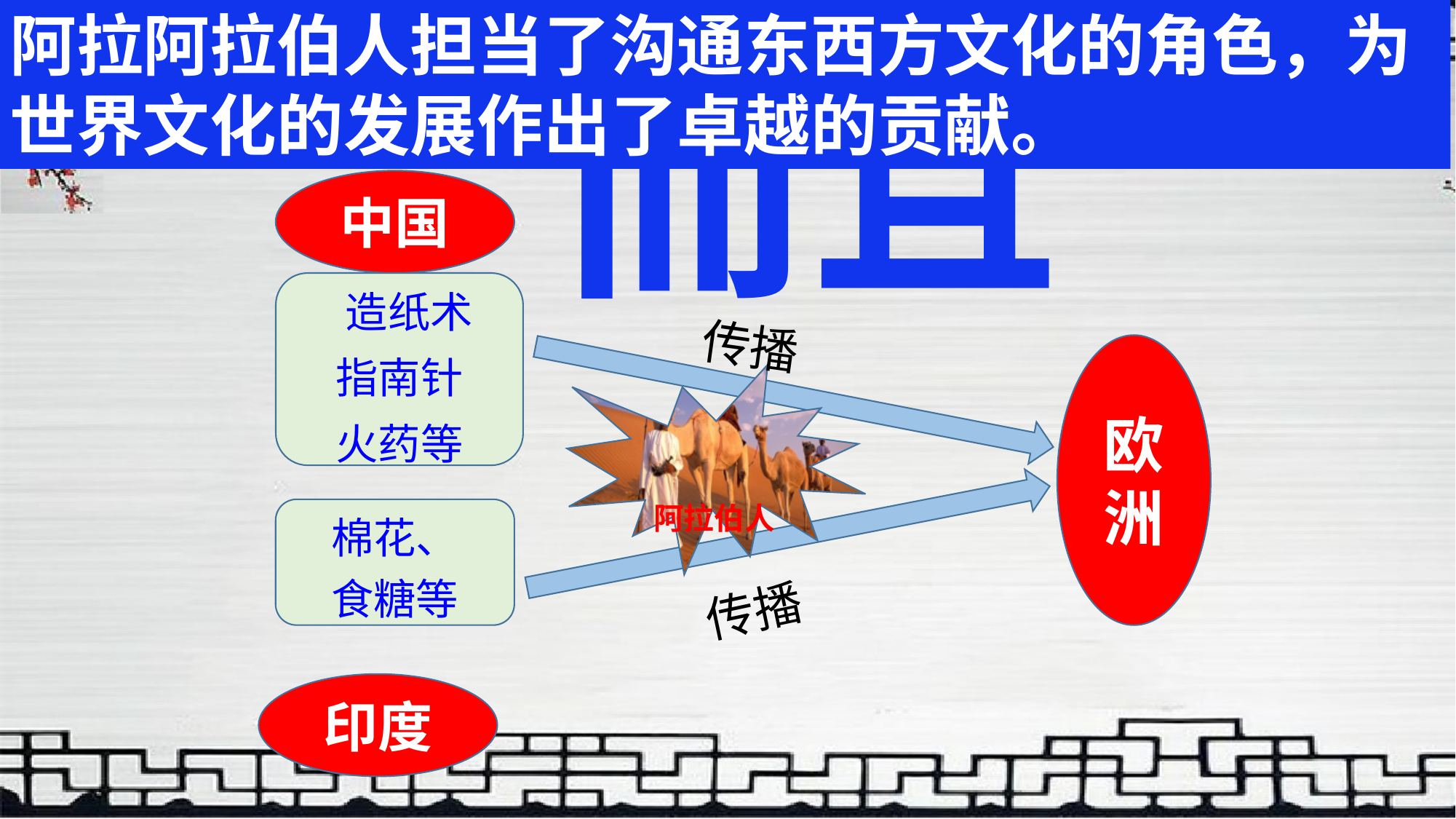

阿拉阿拉伯人担当了沟通东西方文化的角色，为世界文化的发展作出了卓越的贡献。
而且
中国
 造纸术
指南针
火药等
传播
欧
洲

阿拉伯人

棉花、
食糖等
传播
印度